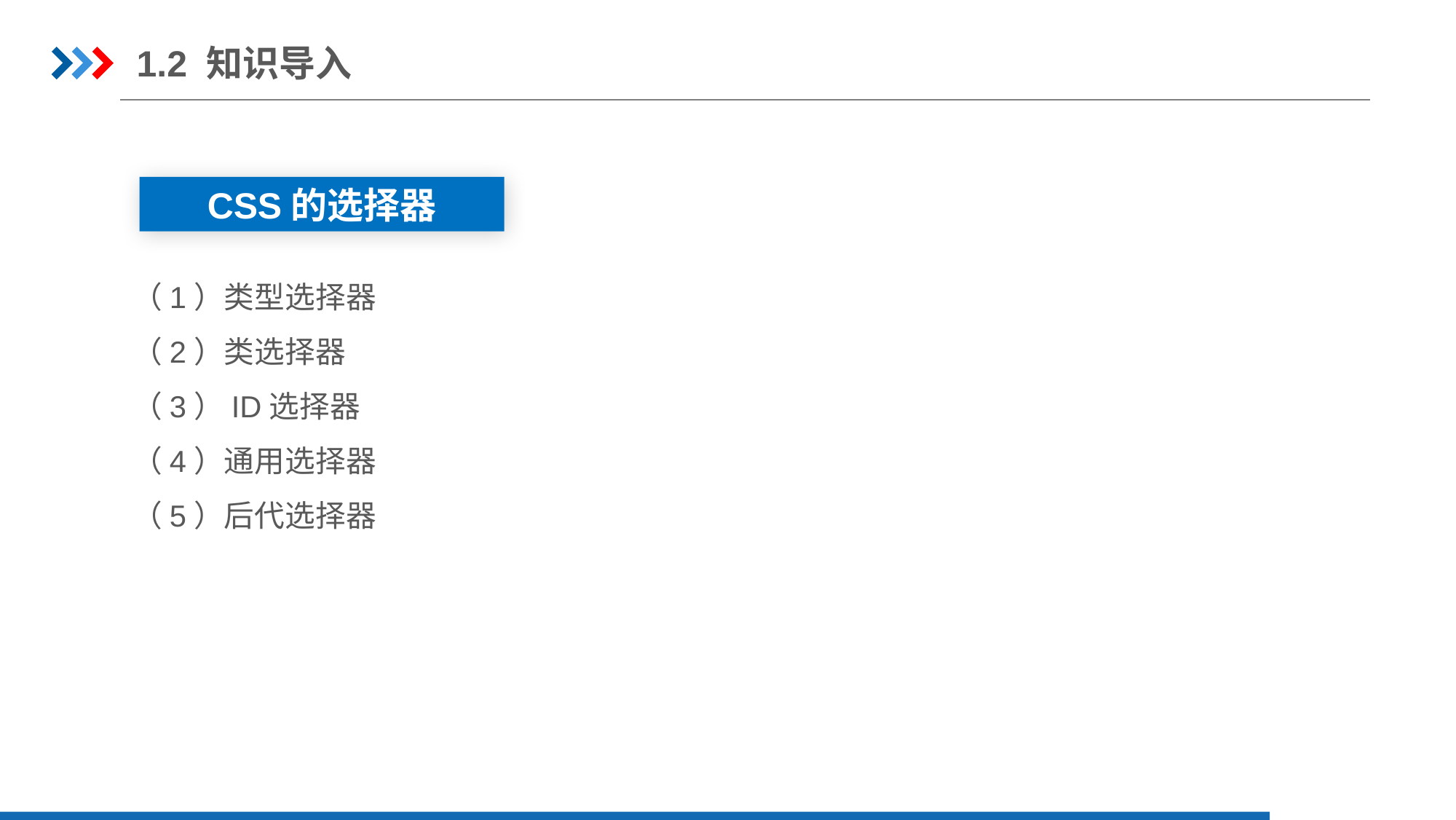

1.2 知识导入
CSS的选择器
（1）类型选择器
（2）类选择器
（3）ID选择器
（4）通用选择器
（5）后代选择器